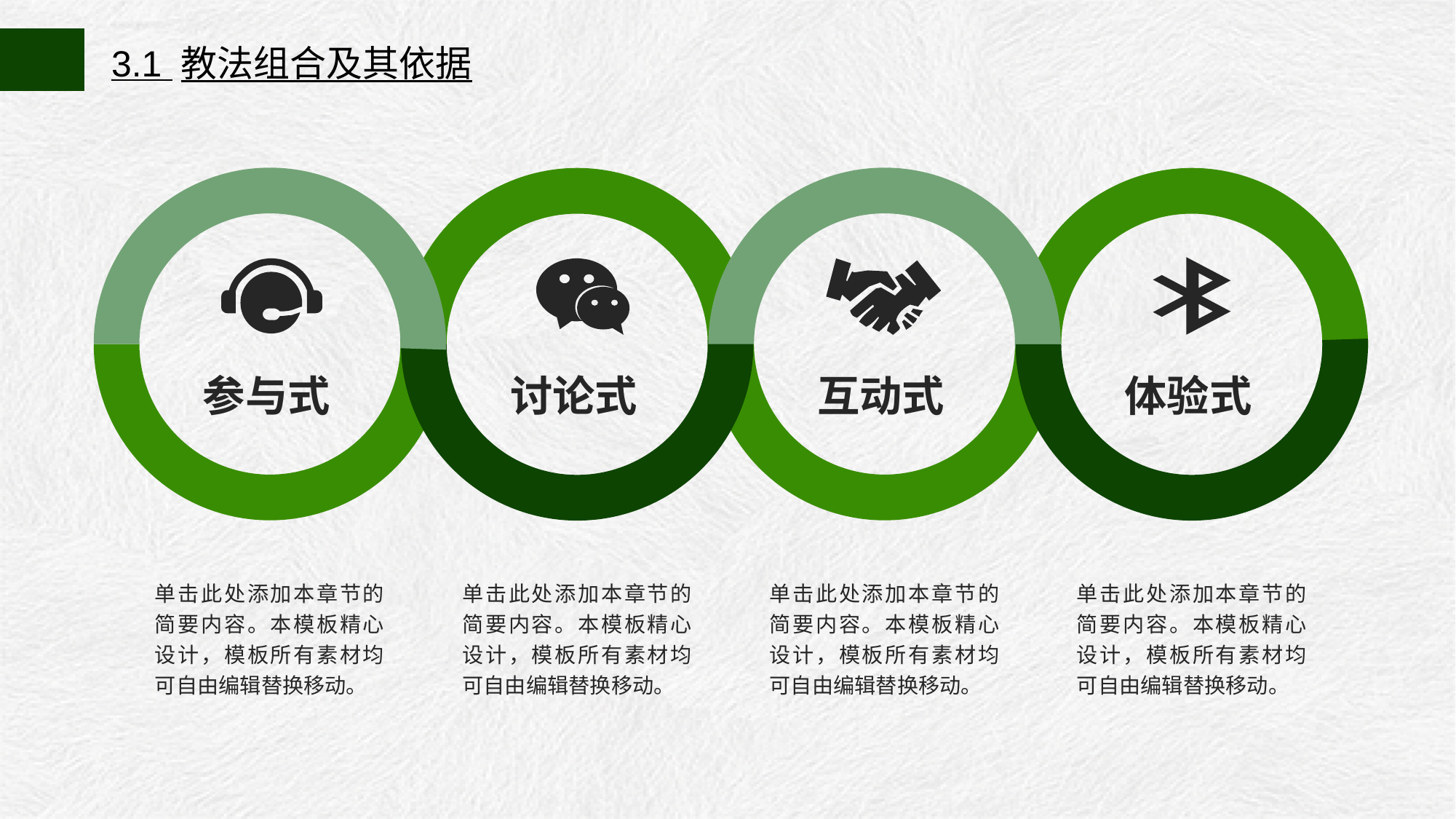

3.1 教法组合及其依据

参与式
讨论式
互动式
体验式
单击此处添加本章节的简要内容。本模板精心设计，模板所有素材均可自由编辑替换移动。
单击此处添加本章节的简要内容。本模板精心设计，模板所有素材均可自由编辑替换移动。
单击此处添加本章节的简要内容。本模板精心设计，模板所有素材均可自由编辑替换移动。
单击此处添加本章节的简要内容。本模板精心设计，模板所有素材均可自由编辑替换移动。